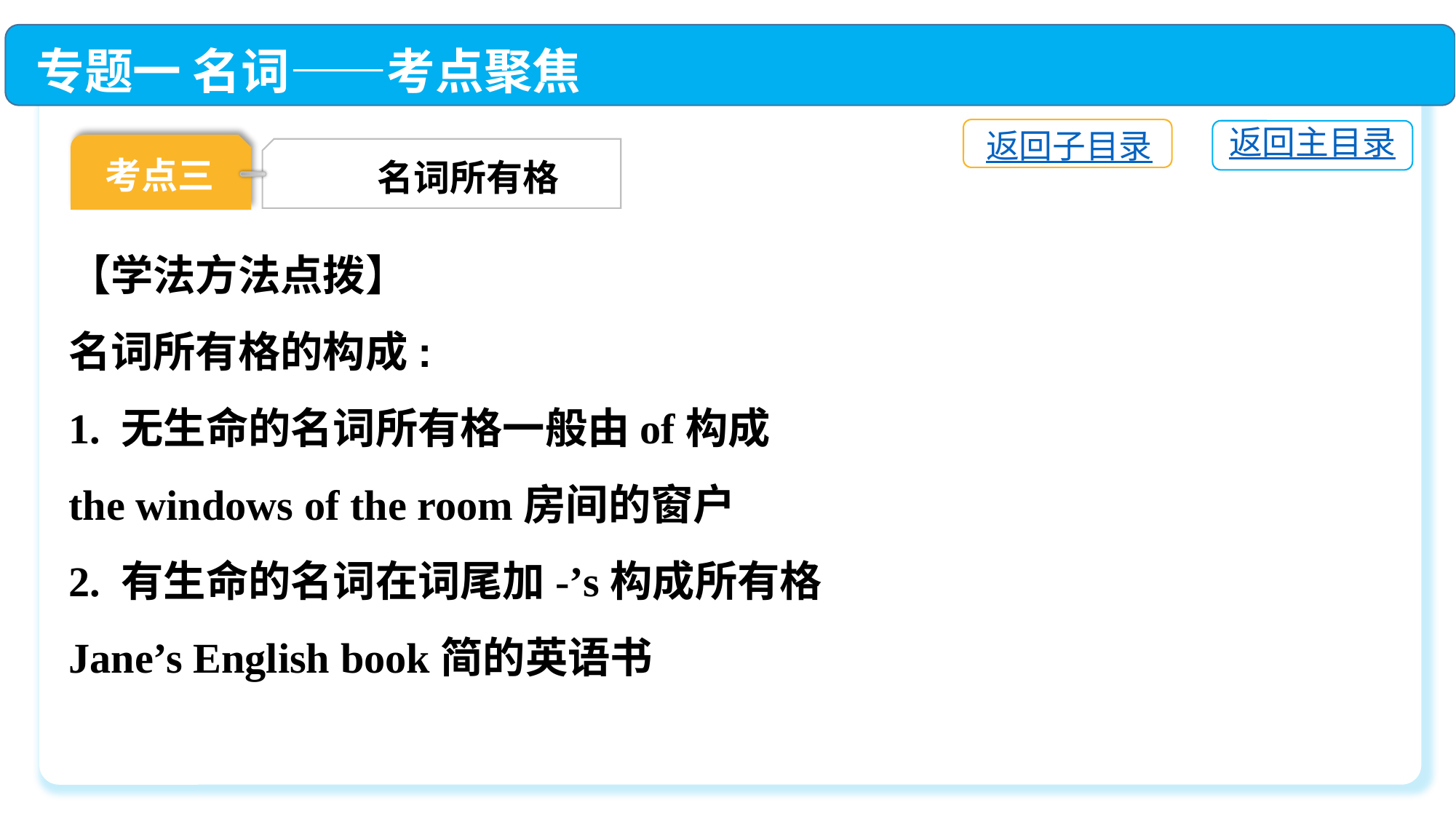

专题一 名词——考点聚焦

返回子目录
返回主目录
考点三
名词所有格

【学法方法点拨】
名词所有格的构成:
1. 无生命的名词所有格一般由of构成
the windows of the room房间的窗户
2. 有生命的名词在词尾加-’s构成所有格
Jane’s English book简的英语书